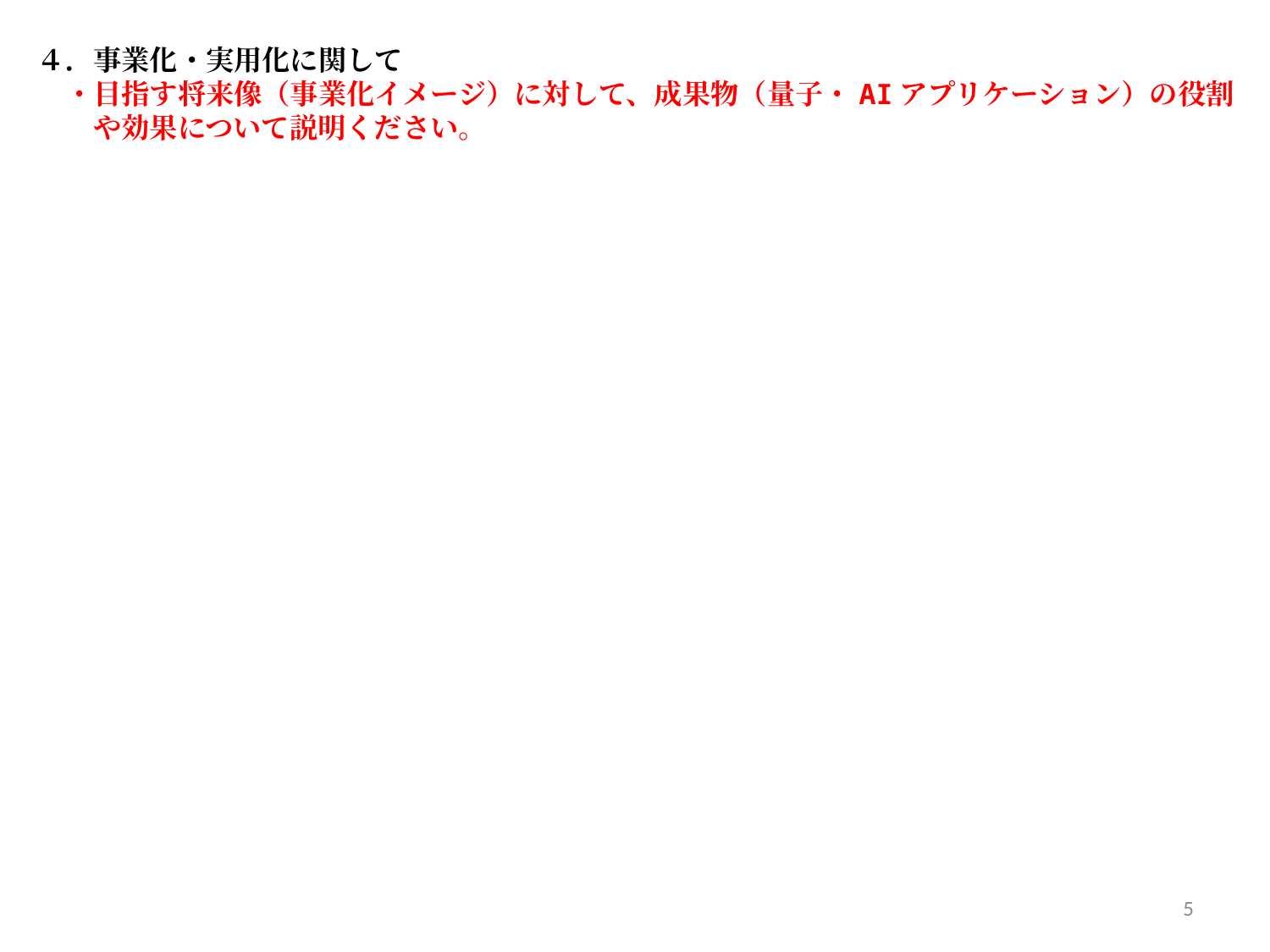

４．事業化・実用化に関して
　・目指す将来像（事業化イメージ）に対して、成果物（量子・AIアプリケーション）の役割
　　や効果について説明ください。

5